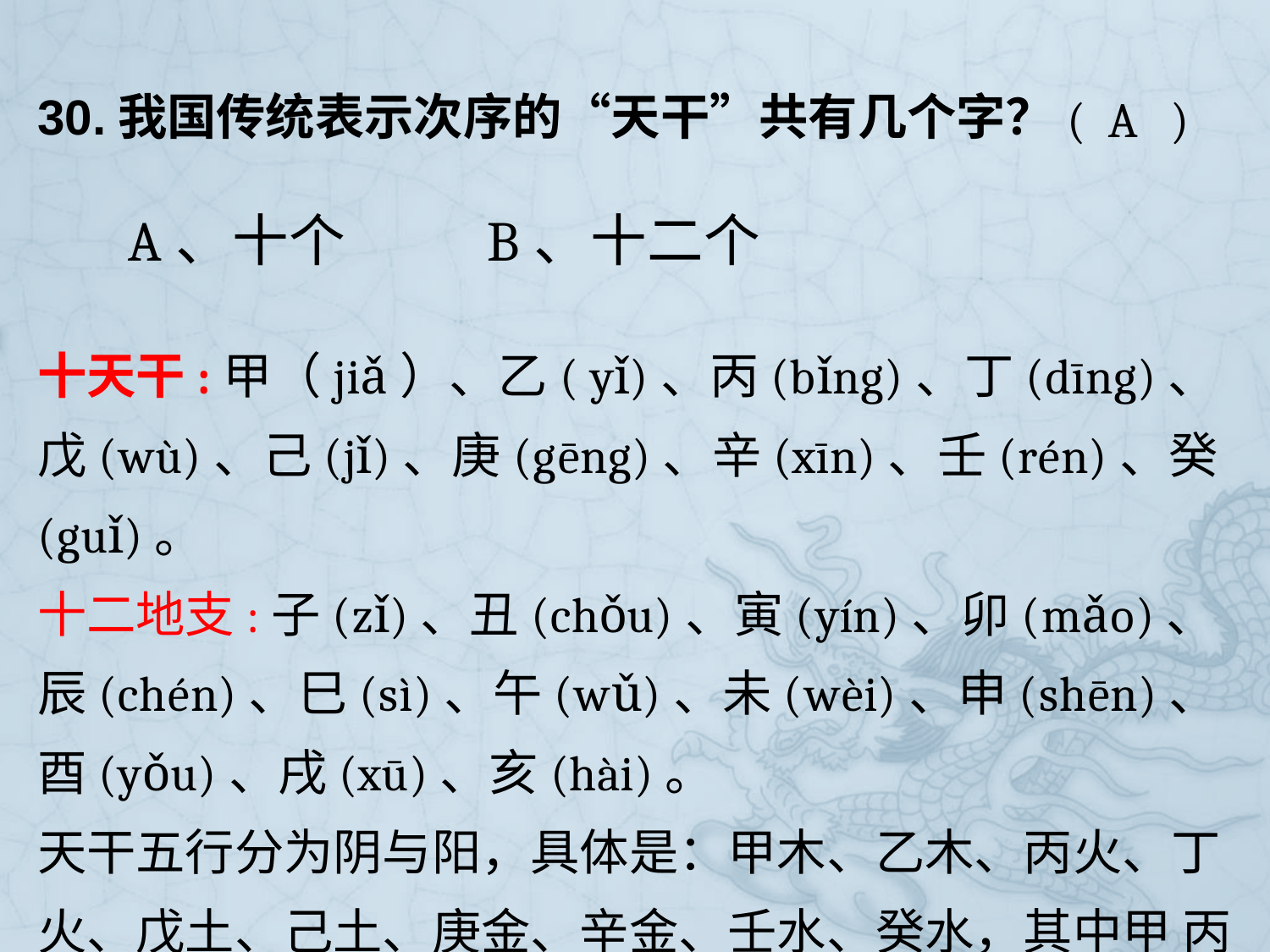

30.我国传统表示次序的“天干”共有几个字？
(  A   )
A、十个          B、十二个

十天干:甲（jiǎ）、乙( yǐ)、丙(bǐng)、丁(dīng)、戊(wù)、己(jǐ)、庚(gēng)、辛(xīn)、壬(rén)、癸(guǐ)。
十二地支:子(zǐ)、丑(chǒu)、寅(yín)、卯(mǎo)、辰(chén)、巳(sì)、午(wǔ)、未(wèi)、申(shēn)、酉(yǒu)、戌(xū)、亥(hài)。
天干五行分为阴与阳，具体是：甲木、乙木、丙火、丁火、戊土、己土、庚金、辛金、壬水、癸水，其中甲 丙 戊庚壬为阳性，乙丁己辛癸为阴性。